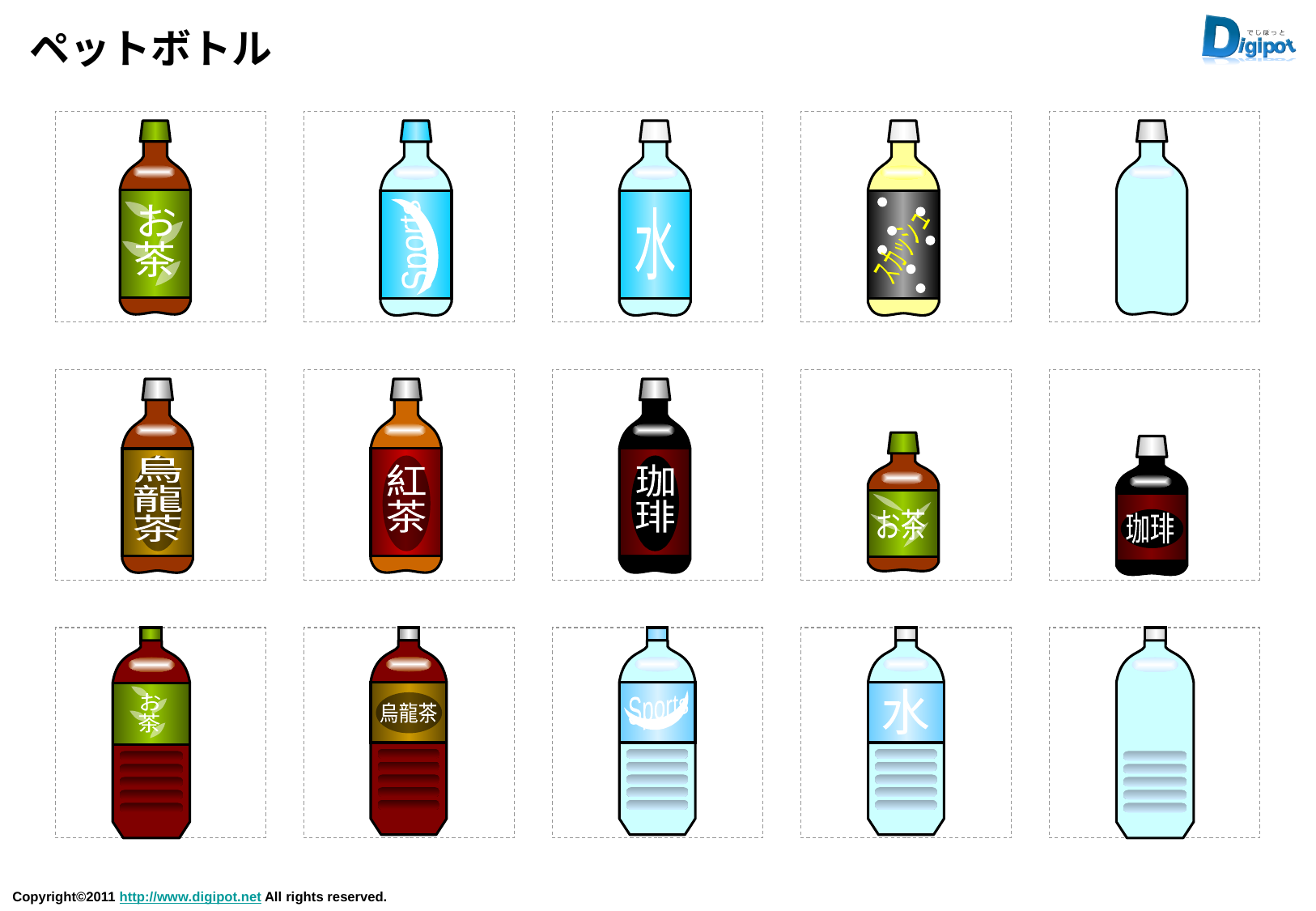

# ペットボトル

お
茶

Sports

水

スカッシュ

烏
龍
茶

紅
茶

珈
琲

お茶

珈琲

お
茶

烏龍茶

Sports

水